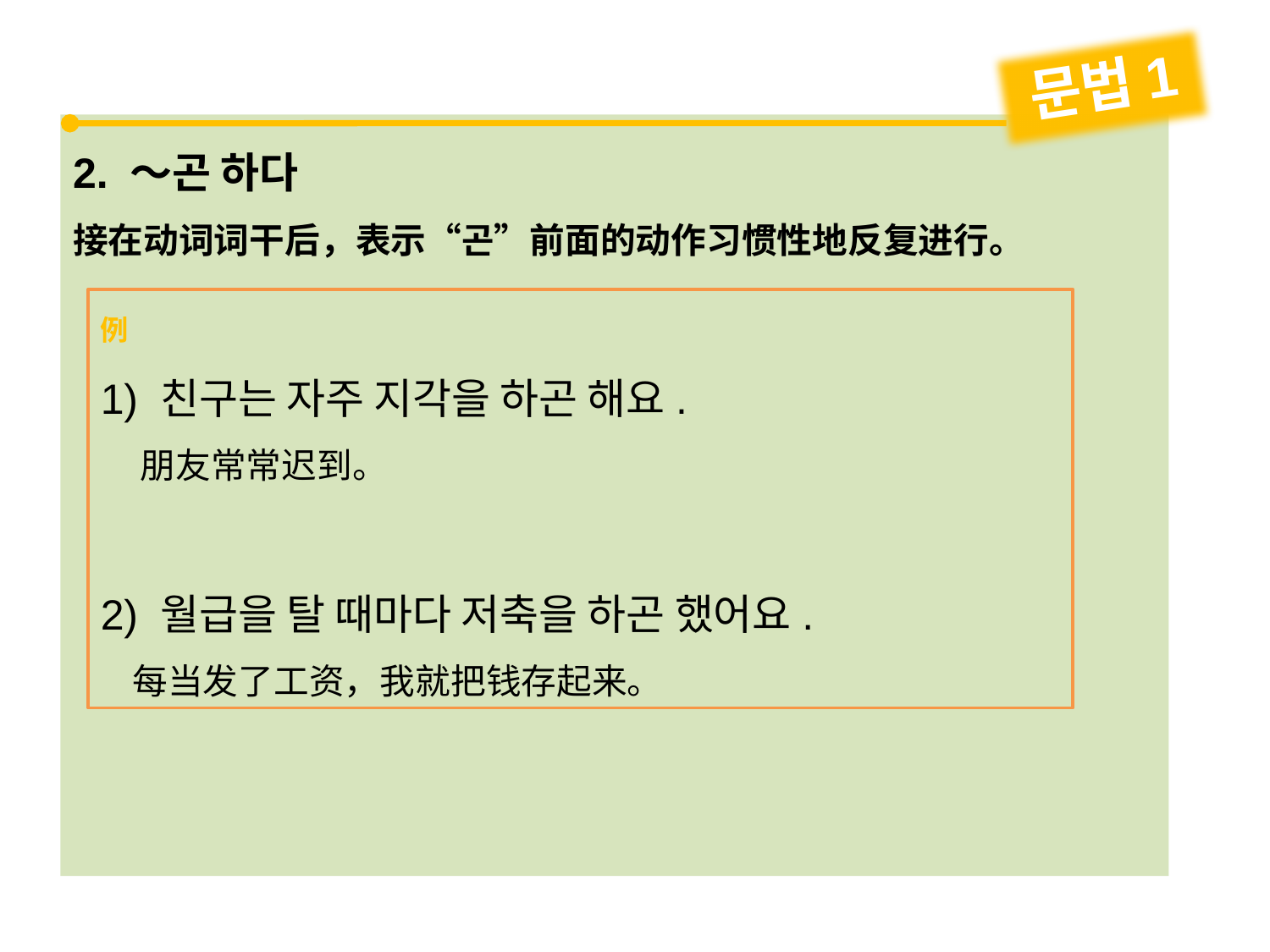

문법1
2. ～곤 하다
接在动词词干后，表示“곤”前面的动作习惯性地反复进行。

例
1) 친구는 자주 지각을 하곤 해요.
    朋友常常迟到。

2) 월급을 탈 때마다 저축을 하곤 했어요.
   每当发了工资，我就把钱存起来。